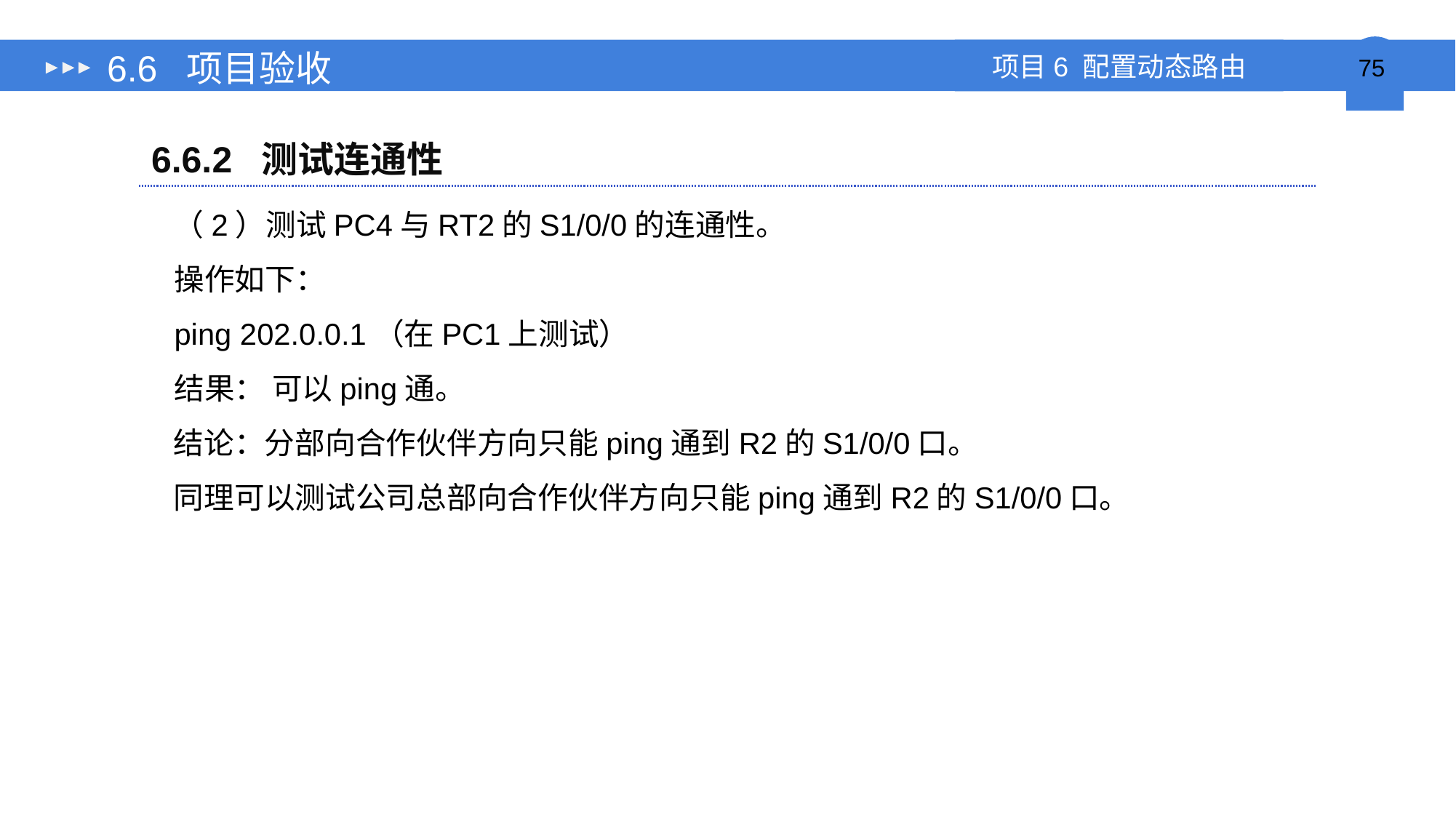

# 6.6  项目验收
6.6.2  测试连通性
（2）测试PC4与RT2的S1/0/0的连通性。
操作如下：
ping 202.0.0.1（在PC1上测试）
结果： 可以ping通。
结论：分部向合作伙伴方向只能ping通到R2的S1/0/0口。
同理可以测试公司总部向合作伙伴方向只能ping通到R2的S1/0/0口。